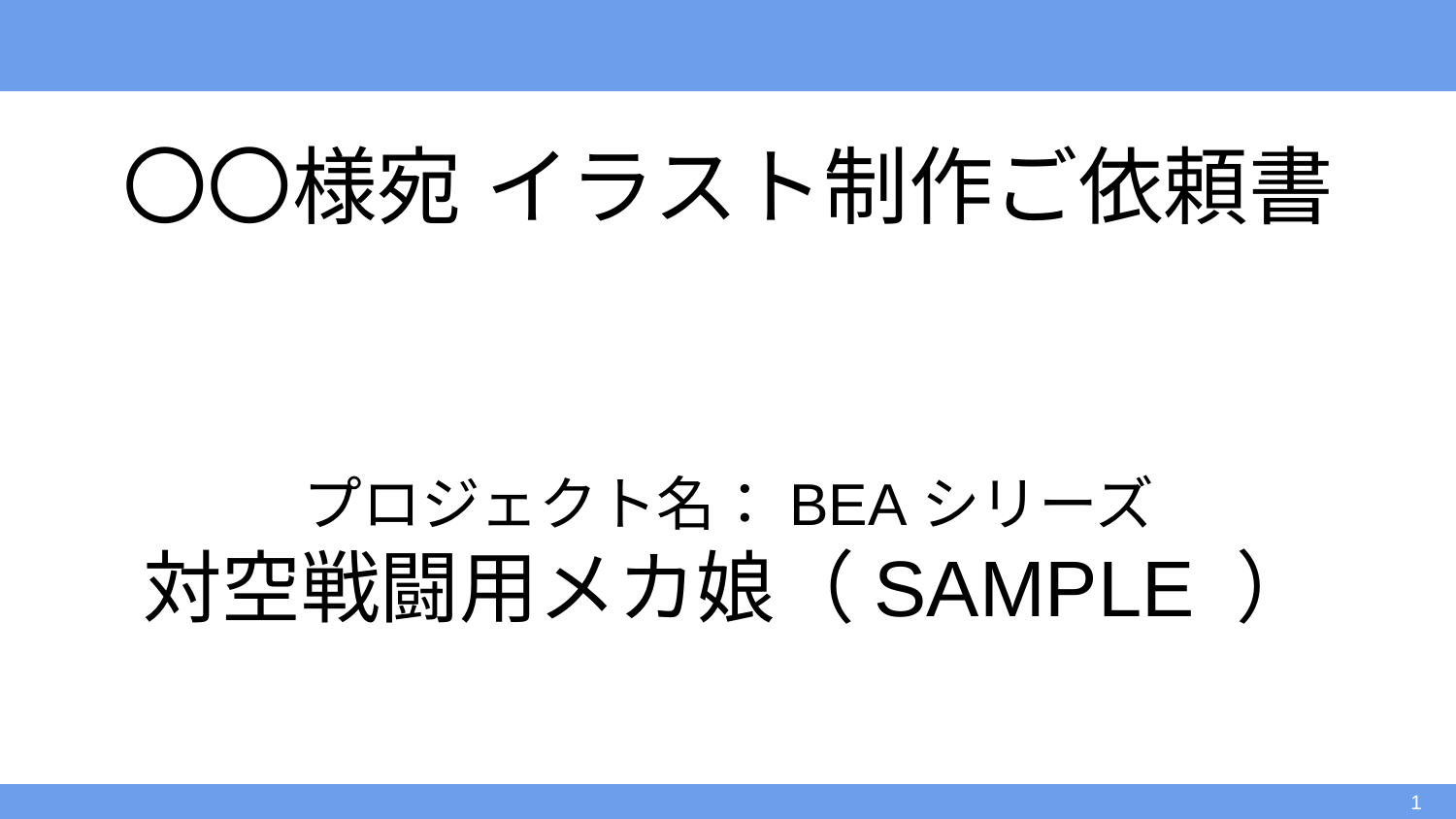

# 〇〇様宛 イラスト制作ご依頼書
プロジェクト名：BEAシリーズ
対空戦闘用メカ娘（SAMPLE ）
1